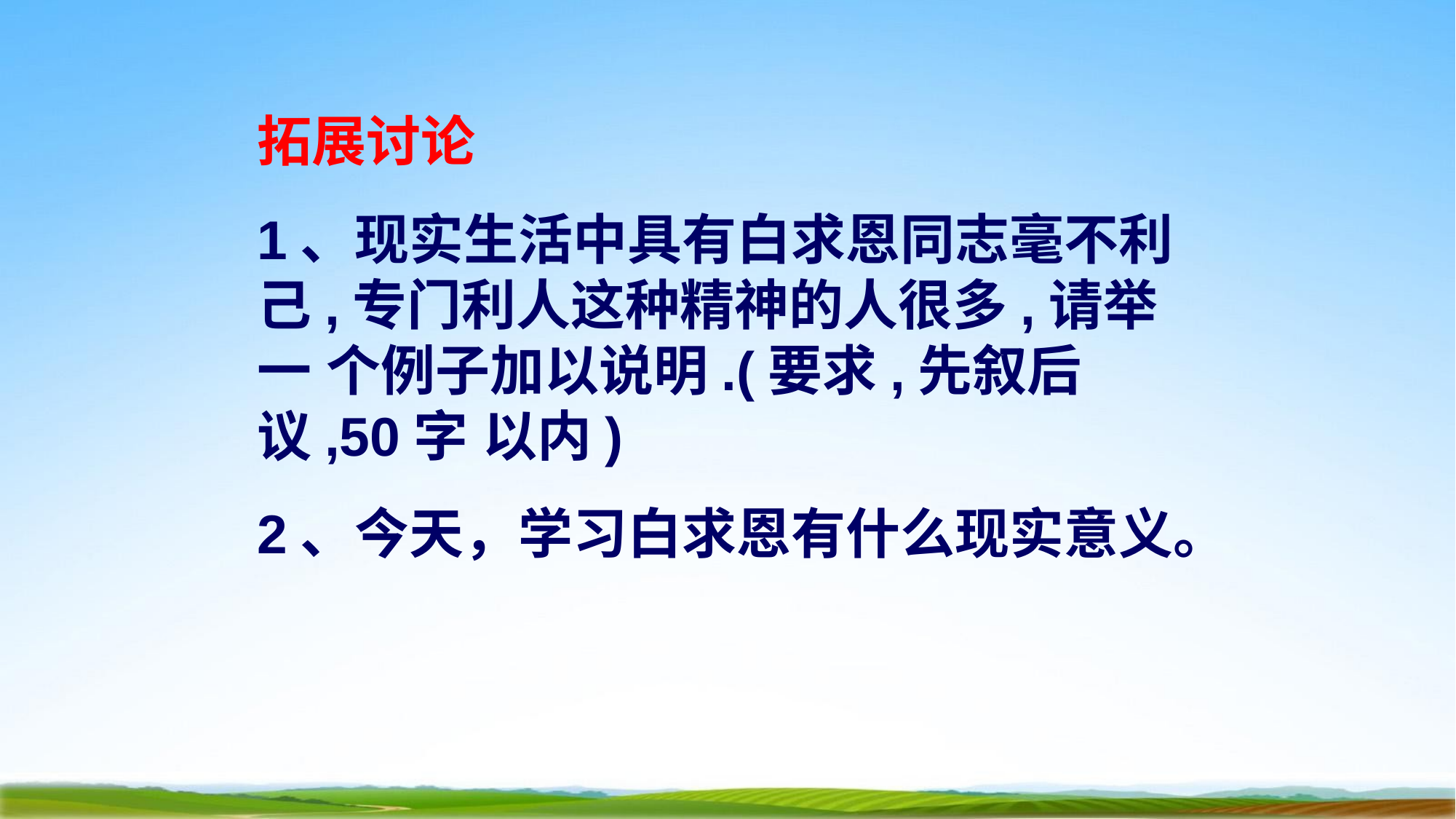

拓展讨论
1、现实生活中具有白求恩同志毫不利 己,专门利人这种精神的人很多,请举一 个例子加以说明.(要求,先叙后议,50字 以内)
2、今天，学习白求恩有什么现实意义。